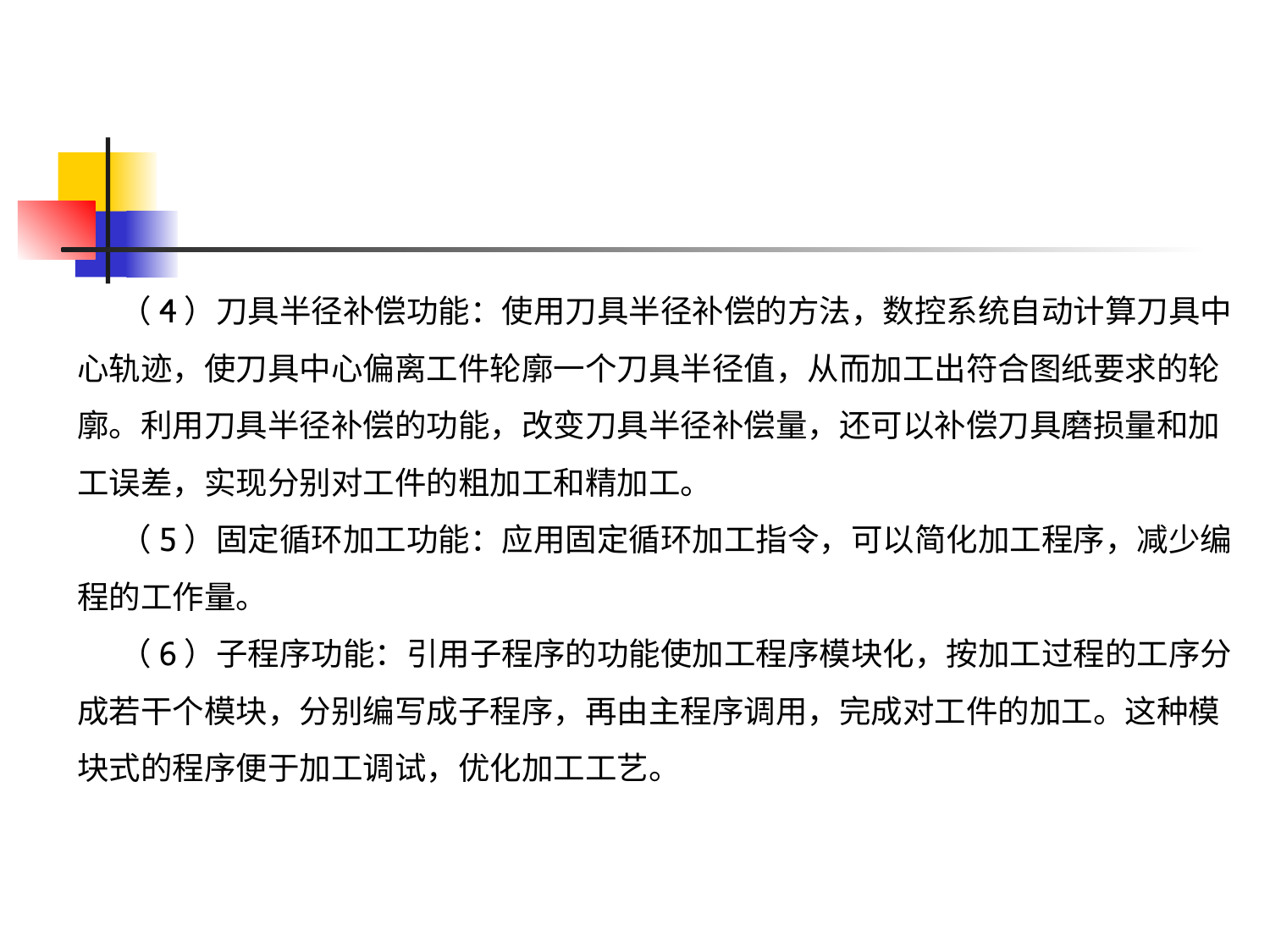

（4）刀具半径补偿功能：使用刀具半径补偿的方法，数控系统自动计算刀具中心轨迹，使刀具中心偏离工件轮廓一个刀具半径值，从而加工出符合图纸要求的轮廓。利用刀具半径补偿的功能，改变刀具半径补偿量，还可以补偿刀具磨损量和加工误差，实现分别对工件的粗加工和精加工。
（5）固定循环加工功能：应用固定循环加工指令，可以简化加工程序，减少编程的工作量。
（6）子程序功能：引用子程序的功能使加工程序模块化，按加工过程的工序分成若干个模块，分别编写成子程序，再由主程序调用，完成对工件的加工。这种模块式的程序便于加工调试，优化加工工艺。